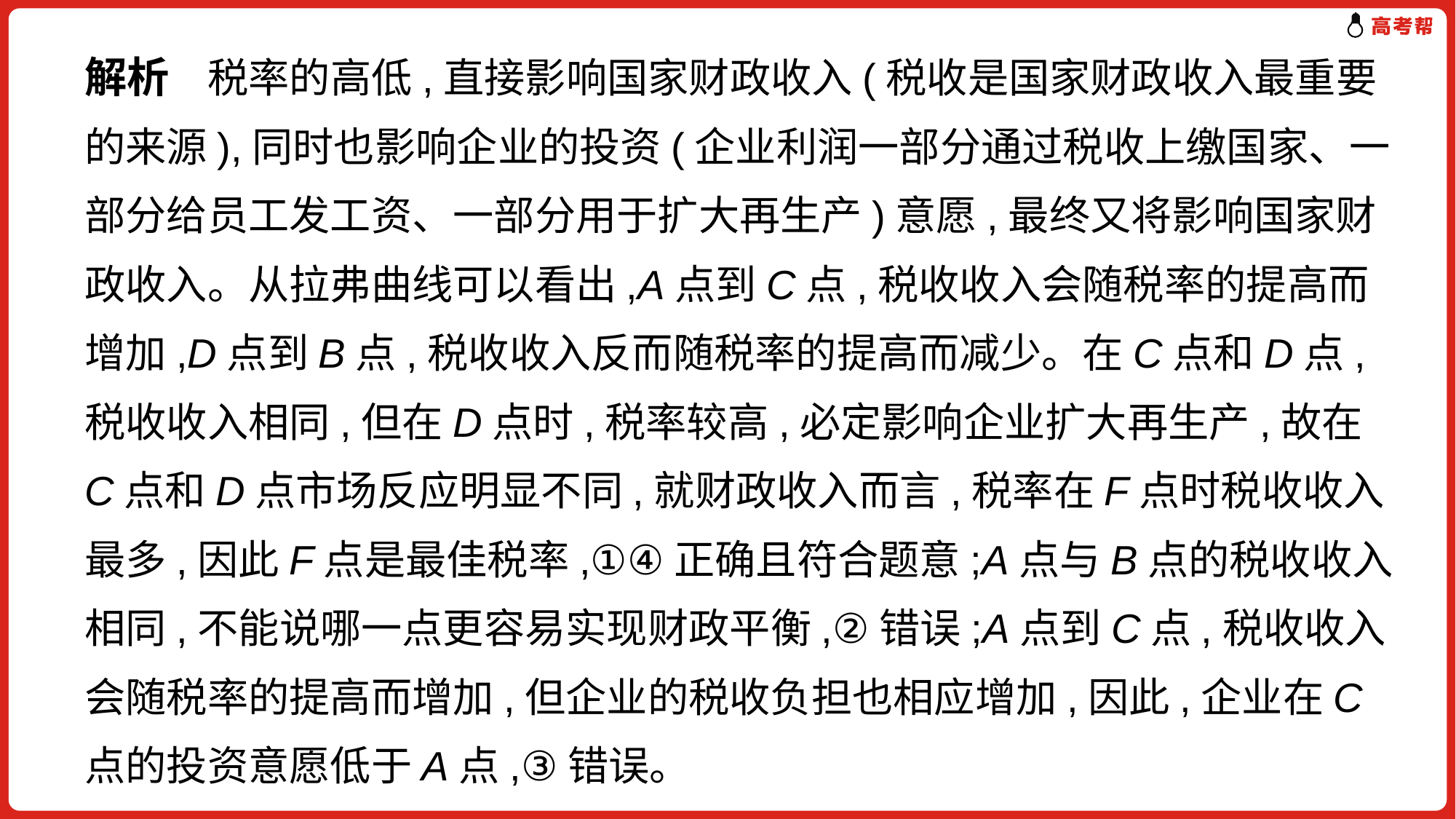

解析    税率的高低,直接影响国家财政收入(税收是国家财政收入最重要的来源),同时也影响企业的投资(企业利润一部分通过税收上缴国家、一部分给员工发工资、一部分用于扩大再生产)意愿,最终又将影响国家财政收入。从拉弗曲线可以看出,A点到C点,税收收入会随税率的提高而增加,D点到B点,税收收入反而随税率的提高而减少。在C点和D点,税收收入相同,但在D点时,税率较高,必定影响企业扩大再生产,故在C点和D点市场反应明显不同,就财政收入而言,税率在F点时税收收入最多,因此F点是最佳税率,①④正确且符合题意;A点与B点的税收收入相同,不能说哪一点更容易实现财政平衡,②错误;A点到C点,税收收入会随税率的提高而增加,但企业的税收负担也相应增加,因此,企业在C点的投资意愿低于A点,③错误。
答案  C